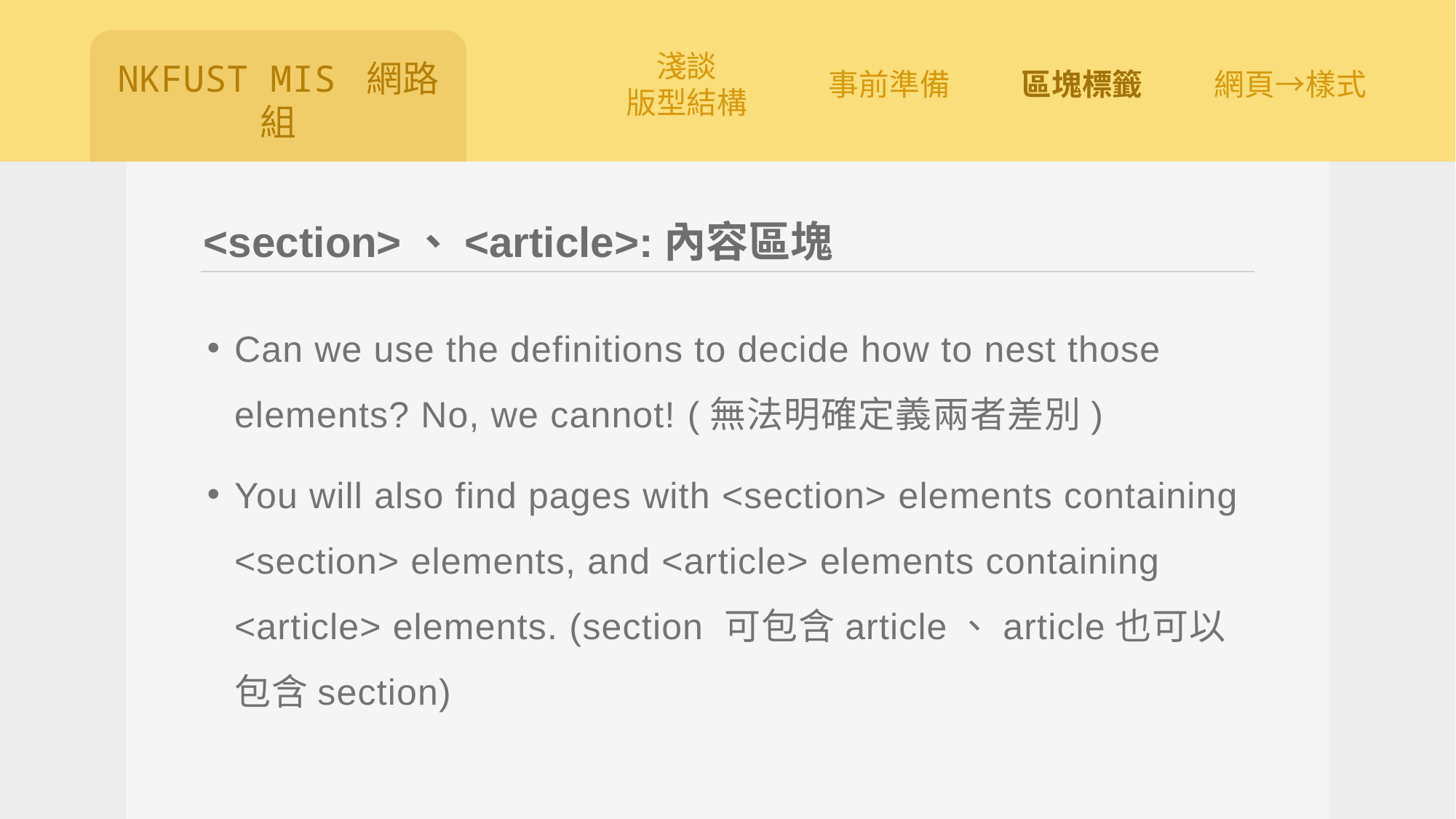

# <section>、<article>:內容區塊
Can we use the definitions to decide how to nest those elements? No, we cannot! (無法明確定義兩者差別)
You will also find pages with <section> elements containing <section> elements, and <article> elements containing <article> elements. (section 可包含article、article也可以包含section)